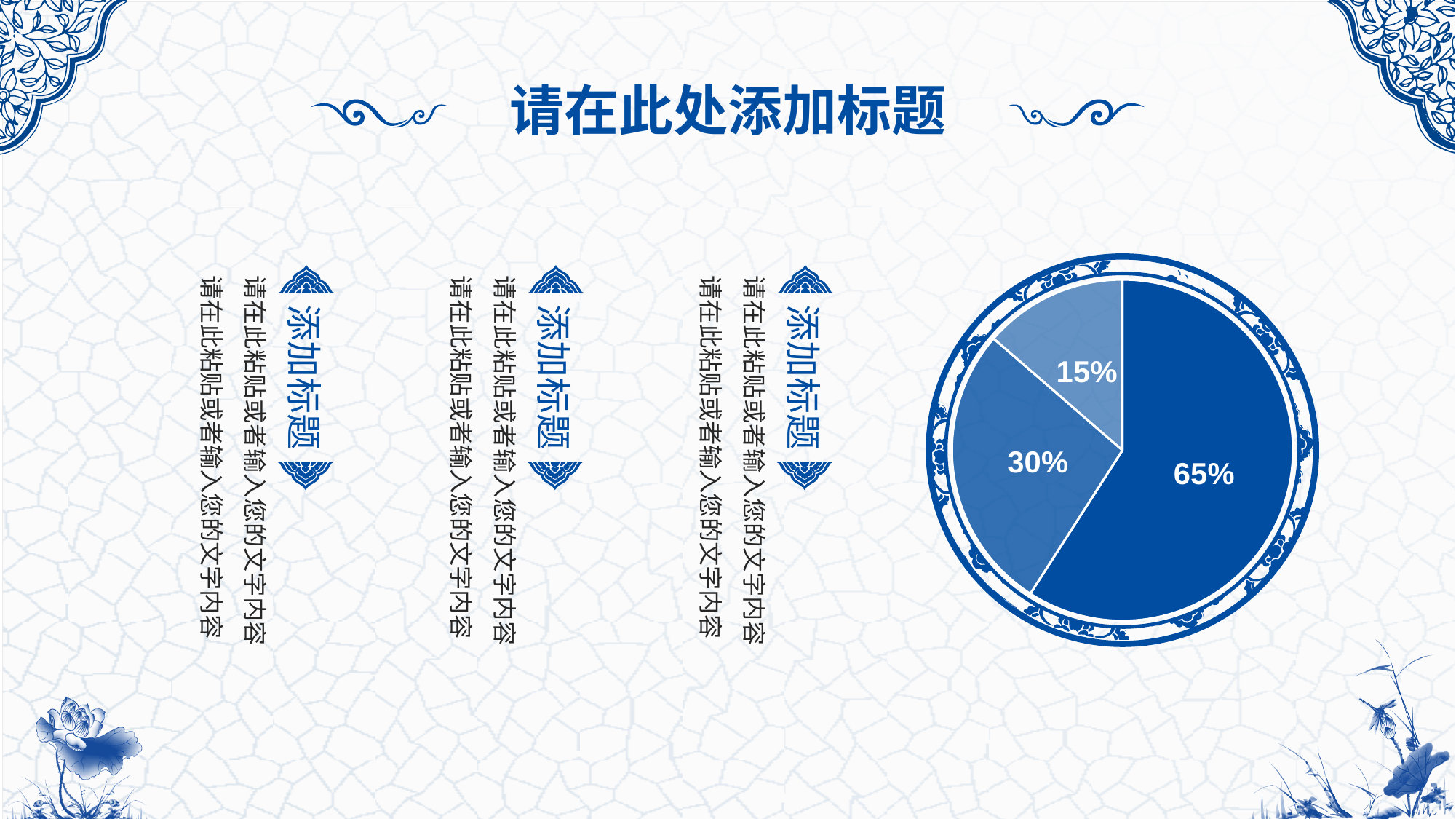

请在此处添加标题

请在此粘贴或者输入您的文字内容请在此粘贴或者输入您的文字内容

请在此粘贴或者输入您的文字内容请在此粘贴或者输入您的文字内容

请在此粘贴或者输入您的文字内容请在此粘贴或者输入您的文字内容

### Chart

| Category | 销售额 |
|---|---|
| 第一季度 | 0.6500000000000006 |
| 第二季度 | 0.3000000000000002 |
| 第三季度 | 0.1500000000000001 |
添加标题
添加标题
添加标题